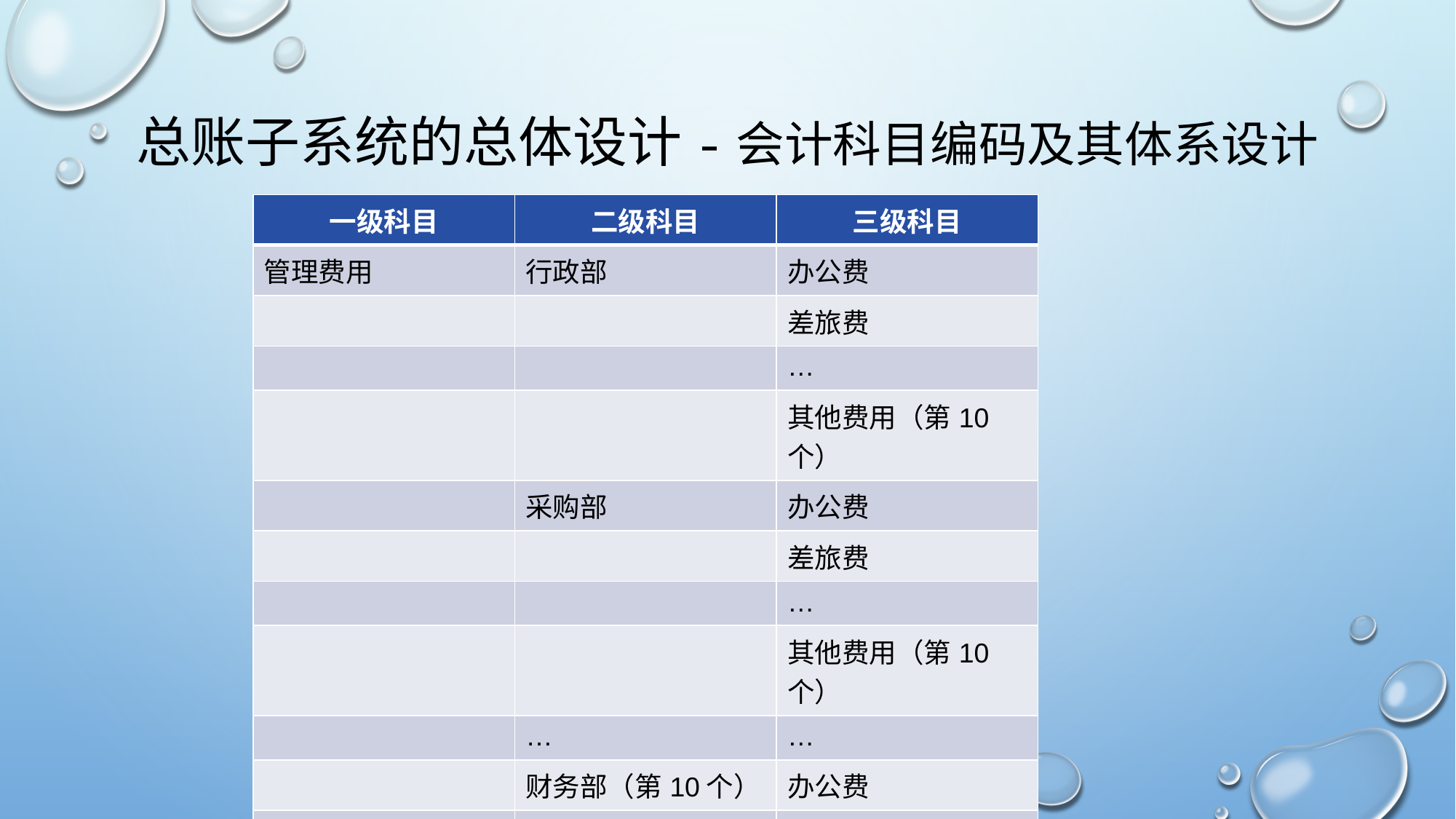

# 总账子系统的总体设计-会计科目编码及其体系设计
| 一级科目 | 二级科目 | 三级科目 |
| --- | --- | --- |
| 管理费用 | 行政部 | 办公费 |
|  |  | 差旅费 |
|  |  | … |
|  |  | 其他费用（第10个） |
|  | 采购部 | 办公费 |
|  |  | 差旅费 |
|  |  | … |
|  |  | 其他费用（第10个） |
|  | … | … |
|  | 财务部（第10个） | 办公费 |
|  |  | 差旅费 |
|  |  | … |
|  |  | 其他费用（第10个） |